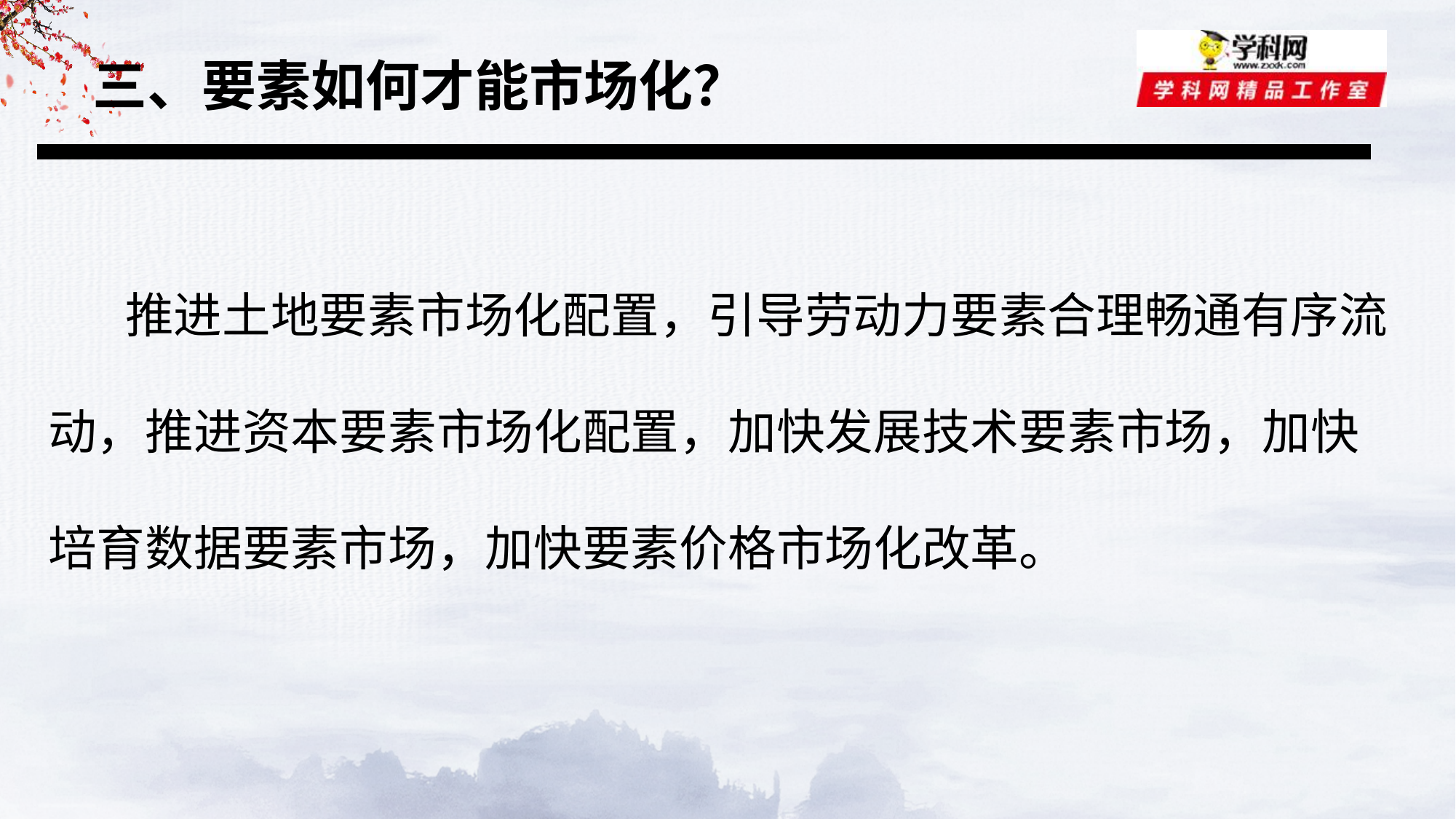

三、要素如何才能市场化？

      推进土地要素市场化配置，引导劳动力要素合理畅通有序流动，推进资本要素市场化配置，加快发展技术要素市场，加快培育数据要素市场，加快要素价格市场化改革。